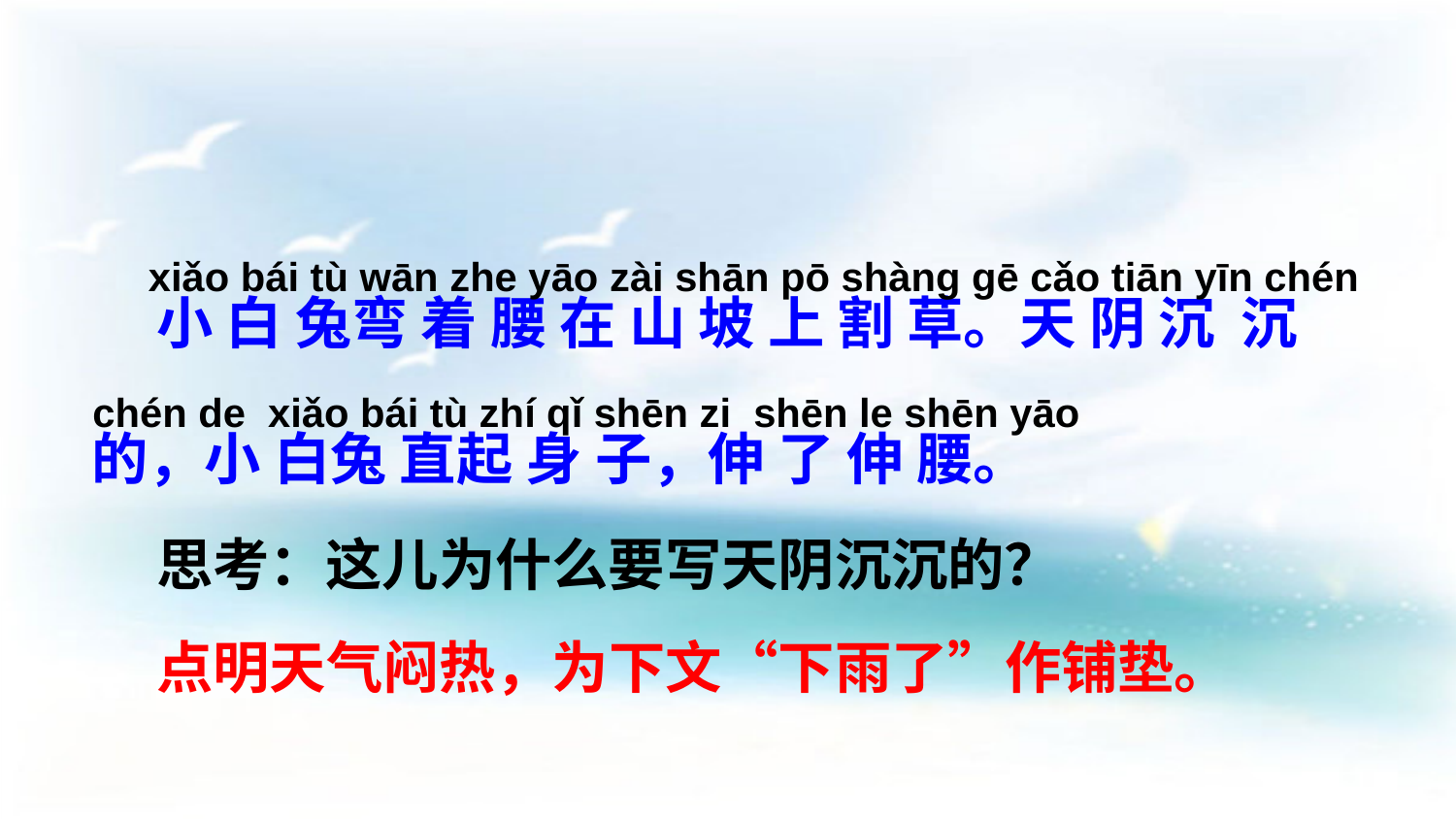

xiǎo bái tù wān zhe yāo zài shān pō shànɡ ɡē cǎo tiān yīn chén chén de  xiǎo bái tù zhí qǐ shēn zi  shēn le shēn yāo
    小 白 兔弯 着 腰 在 山 坡 上 割 草。天 阴 沉  沉 的，小 白兔 直起 身 子，伸 了 伸 腰。
    思考：这儿为什么要写天阴沉沉的？
    点明天气闷热，为下文“下雨了”作铺垫。